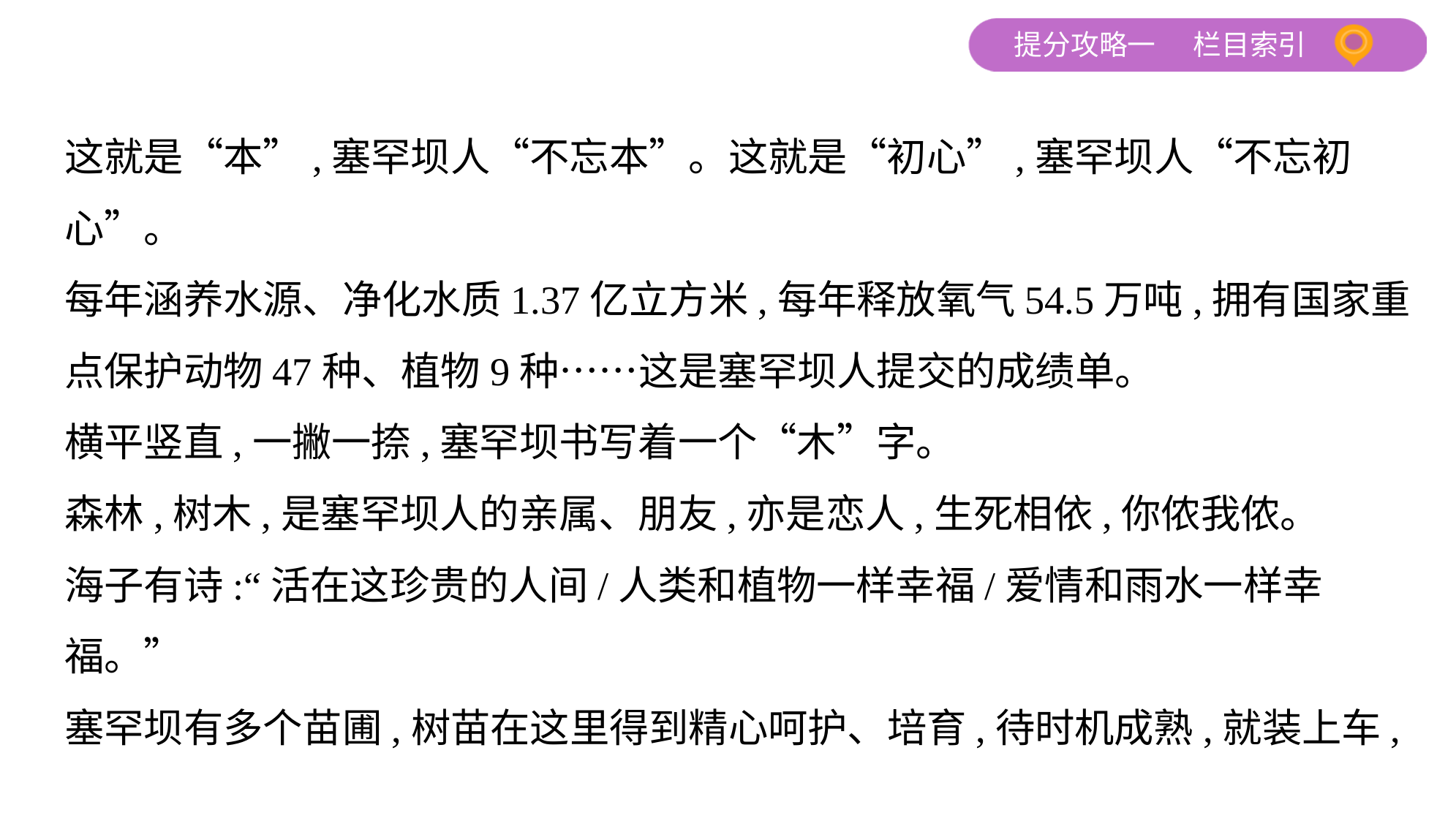

这就是“本”,塞罕坝人“不忘本”。这就是“初心”,塞罕坝人“不忘初
心”。
每年涵养水源、净化水质1.37亿立方米,每年释放氧气54.5万吨,拥有国家重
点保护动物47种、植物9种……这是塞罕坝人提交的成绩单。
横平竖直,一撇一捺,塞罕坝书写着一个“木”字。
森林,树木,是塞罕坝人的亲属、朋友,亦是恋人,生死相依,你侬我侬。
海子有诗:“活在这珍贵的人间/人类和植物一样幸福/爱情和雨水一样幸
福。”
塞罕坝有多个苗圃,树苗在这里得到精心呵护、培育,待时机成熟,就装上车,